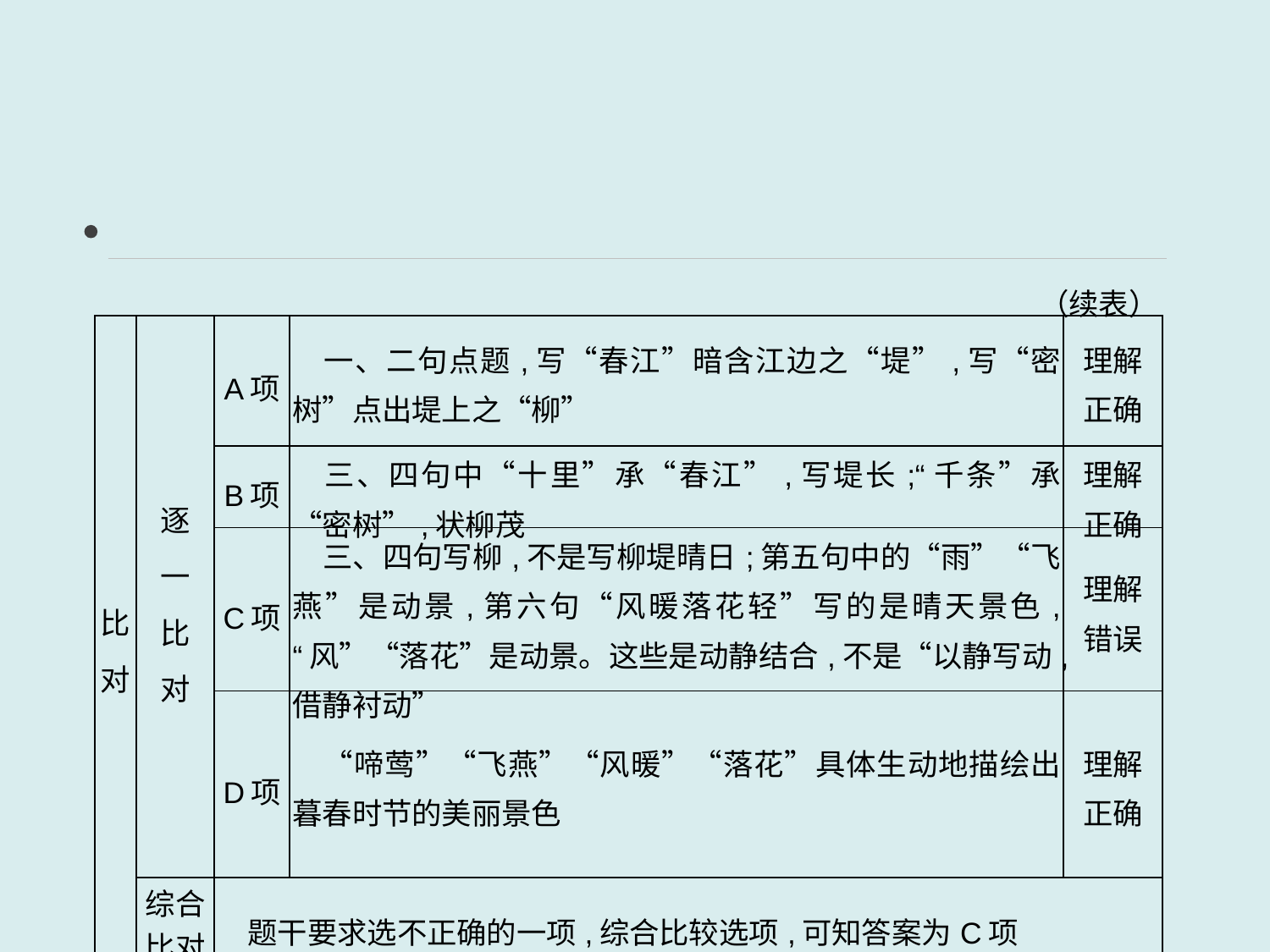

（续表）
| 比对 | 逐 一 比 对 | A项 | 一、二句点题,写“春江”暗含江边之“堤”,写“密树”点出堤上之“柳” | 理解 正确 |
| --- | --- | --- | --- | --- |
|  |  | B项 | 三、四句中“十里”承“春江”,写堤长;“千条”承“密树”,状柳茂 | 理解 正确 |
|  |  | C项 | 三、四句写柳,不是写柳堤晴日;第五句中的“雨”“飞燕”是动景,第六句“风暖落花轻”写的是晴天景色,“风”“落花”是动景。这些是动静结合,不是“以静写动,借静衬动” | 理解 错误 |
|  |  | D项 | “啼莺”“飞燕”“风暖”“落花”具体生动地描绘出暮春时节的美丽景色 | 理解 正确 |
|  | 综合 比对 | 题干要求选不正确的一项,综合比较选项,可知答案为C项 |  |  |